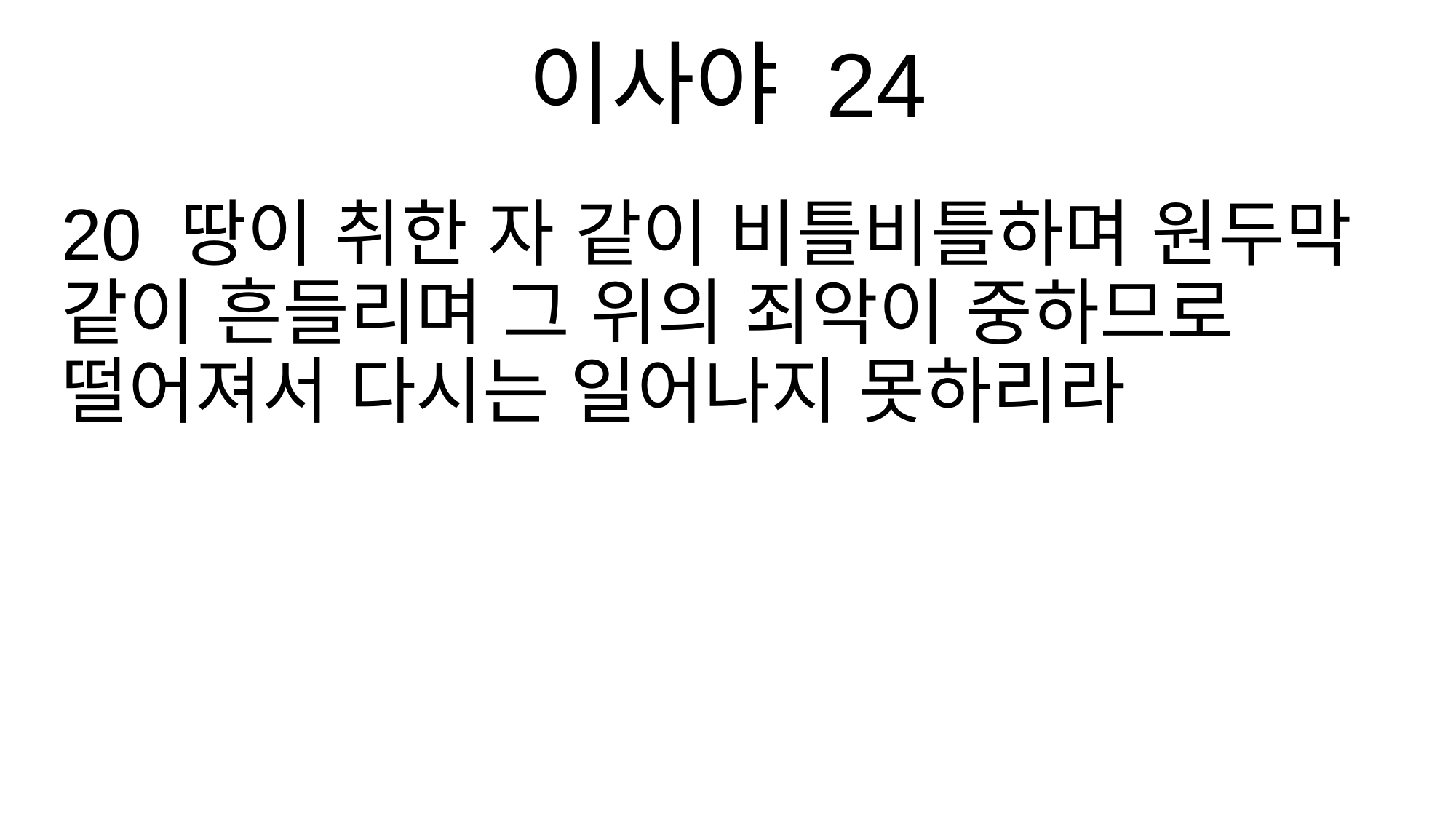

이사야 24
20 땅이 취한 자 같이 비틀비틀하며 원두막 같이 흔들리며 그 위의 죄악이 중하므로 떨어져서 다시는 일어나지 못하리라